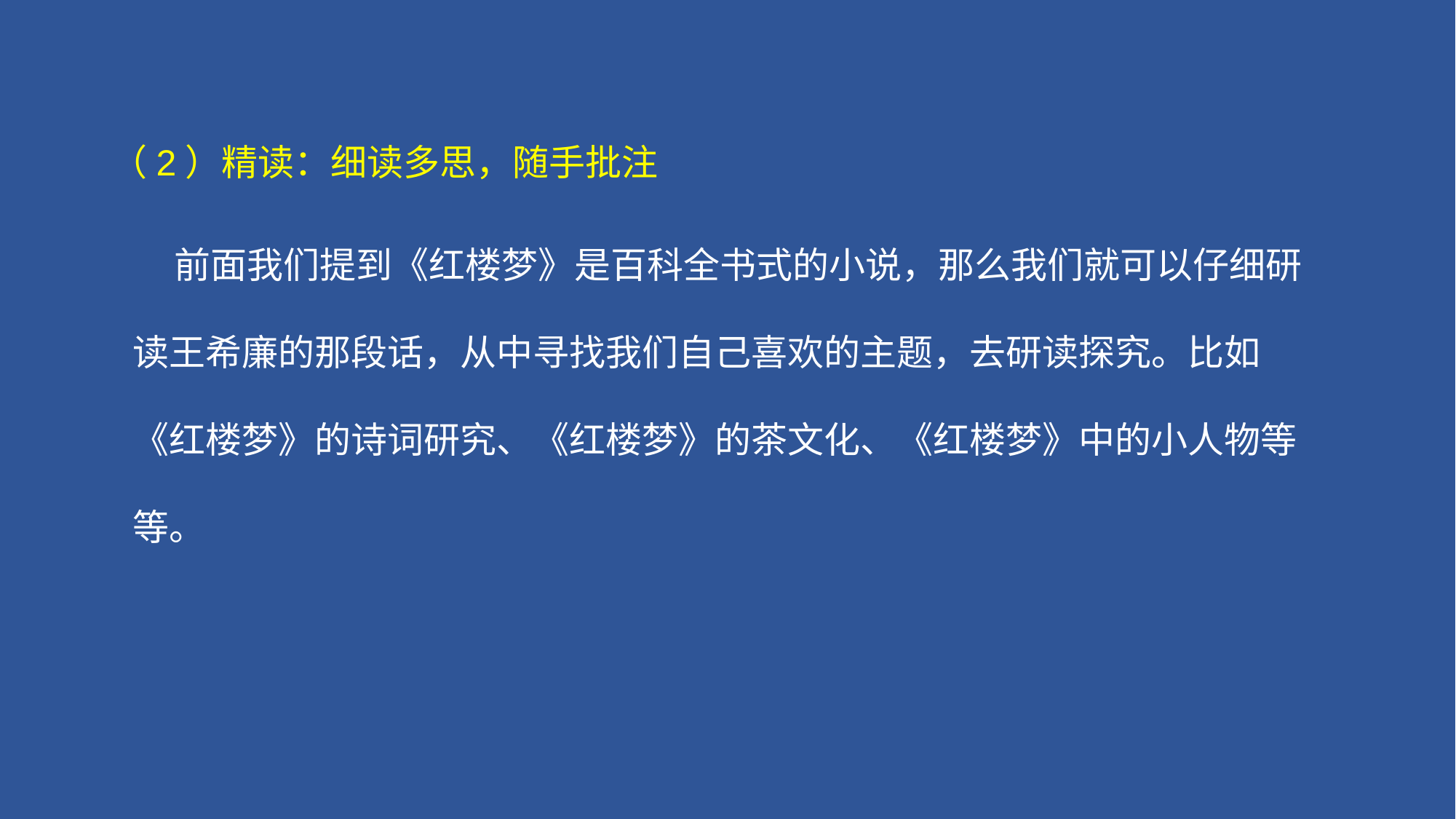

（2）精读：细读多思，随手批注
    前面我们提到《红楼梦》是百科全书式的小说，那么我们就可以仔细研读王希廉的那段话，从中寻找我们自己喜欢的主题，去研读探究。比如《红楼梦》的诗词研究、《红楼梦》的茶文化、《红楼梦》中的小人物等等。